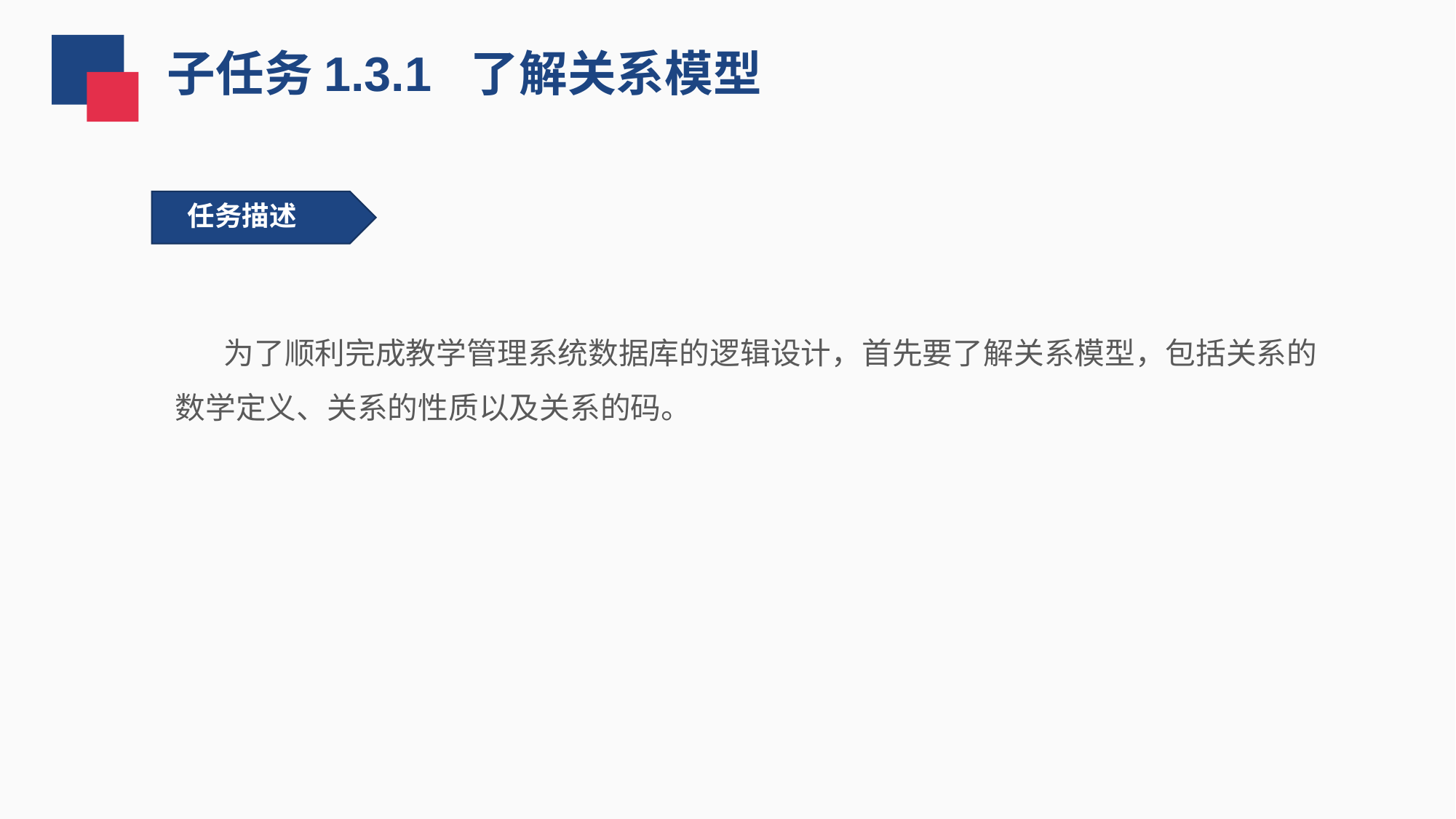

子任务1.3.1  了解关系模型

   任务描述
      为了顺利完成教学管理系统数据库的逻辑设计，首先要了解关系模型，包括关系的数学定义、关系的性质以及关系的码。